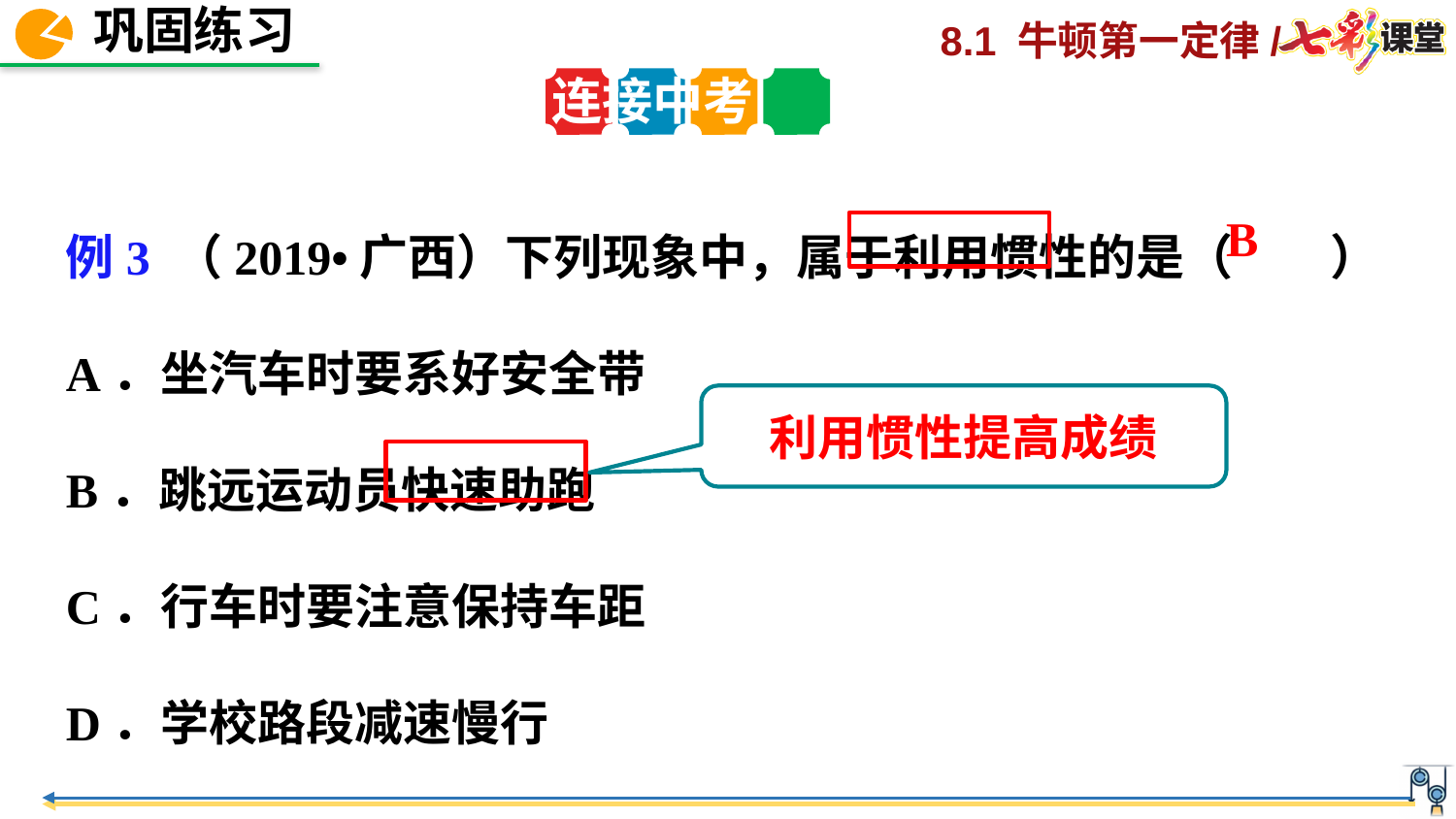

连接中考

例3 （2019•广西）下列现象中，属于利用惯性的是（　　）
A．坐汽车时要系好安全带
B．跳远运动员快速助跑
C．行车时要注意保持车距
D．学校路段减速慢行
B

利用惯性提高成绩